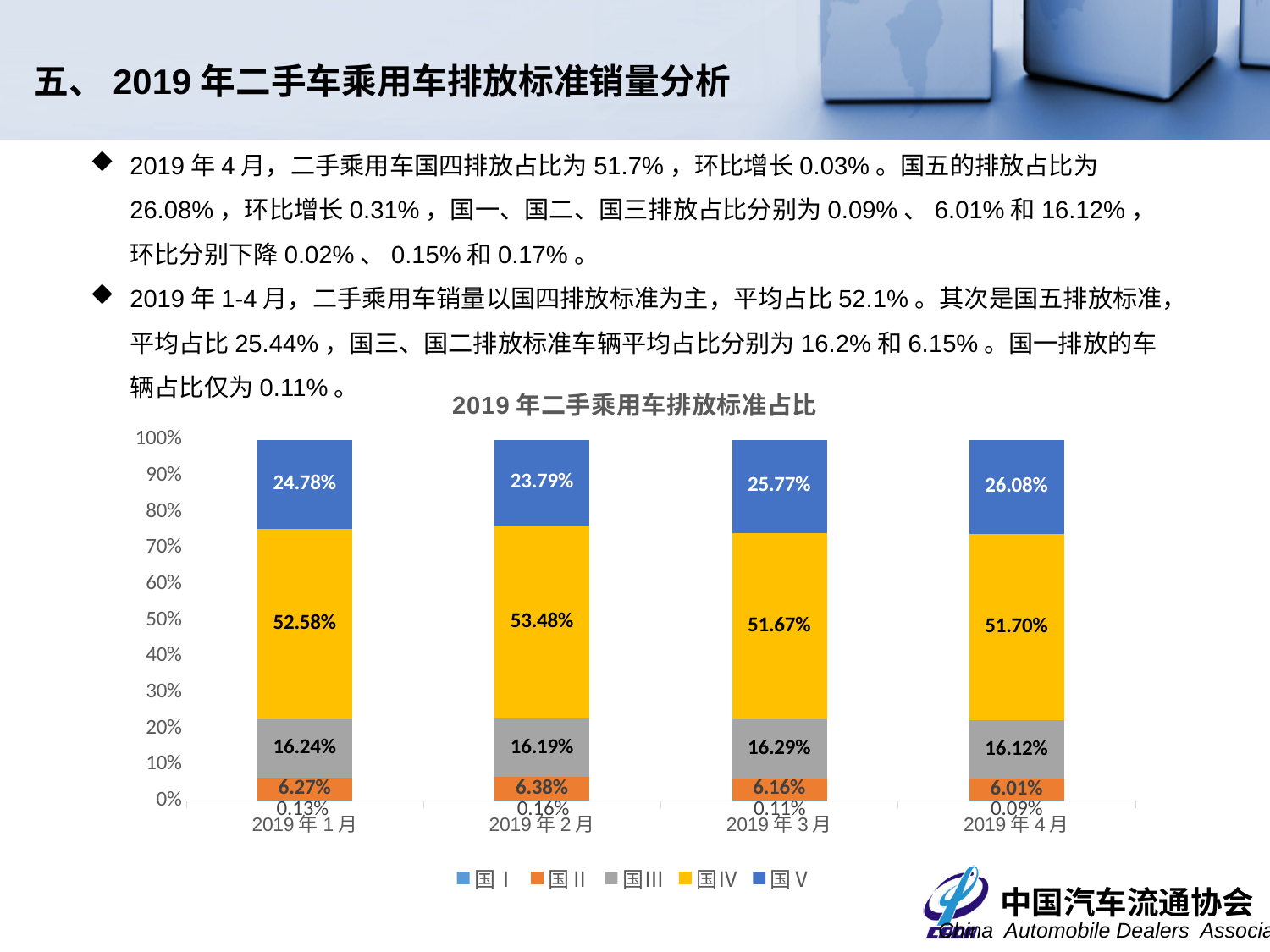

五、2019年二手车乘用车排放标准销量分析
2019年4月，二手乘用车国四排放占比为51.7%，环比增长0.03%。国五的排放占比为26.08%，环比增长0.31%，国一、国二、国三排放占比分别为0.09%、6.01%和16.12%，环比分别下降0.02%、0.15%和0.17%。
2019年1-4月，二手乘用车销量以国四排放标准为主，平均占比52.1%。其次是国五排放标准，平均占比25.44%，国三、国二排放标准车辆平均占比分别为16.2%和6.15%。国一排放的车辆占比仅为0.11%。

### Chart: 2019年二手乘用车排放标准占比

| Category | 国Ⅰ | 国Ⅱ | 国Ⅲ | 国Ⅳ | 国Ⅴ |
|---|---|---|---|---|---|
| 43466 | 0.0013 | 0.0627 | 0.1624 | 0.5258 | 0.2478 |
| 43497 | 0.0016 | 0.0638 | 0.1619 | 0.5348 | 0.2379 |
| 43525 | 0.0011 | 0.0616 | 0.1629 | 0.5167 | 0.2577 |
| 43556 | 0.0009 | 0.0601 | 0.1612 | 0.517 | 0.2608 |